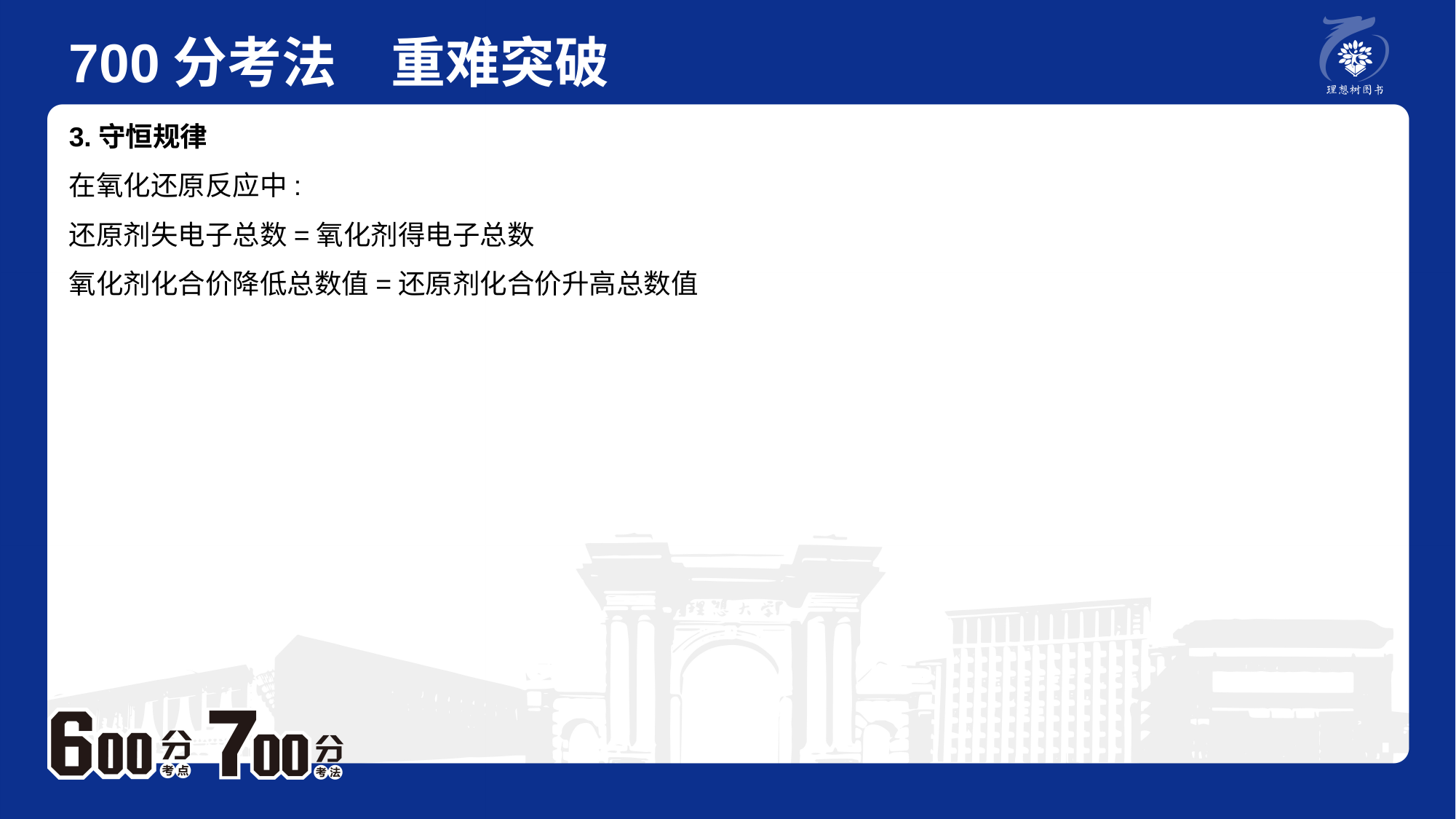

700分考法　重难突破
3.守恒规律
在氧化还原反应中:
还原剂失电子总数=氧化剂得电子总数
氧化剂化合价降低总数值=还原剂化合价升高总数值